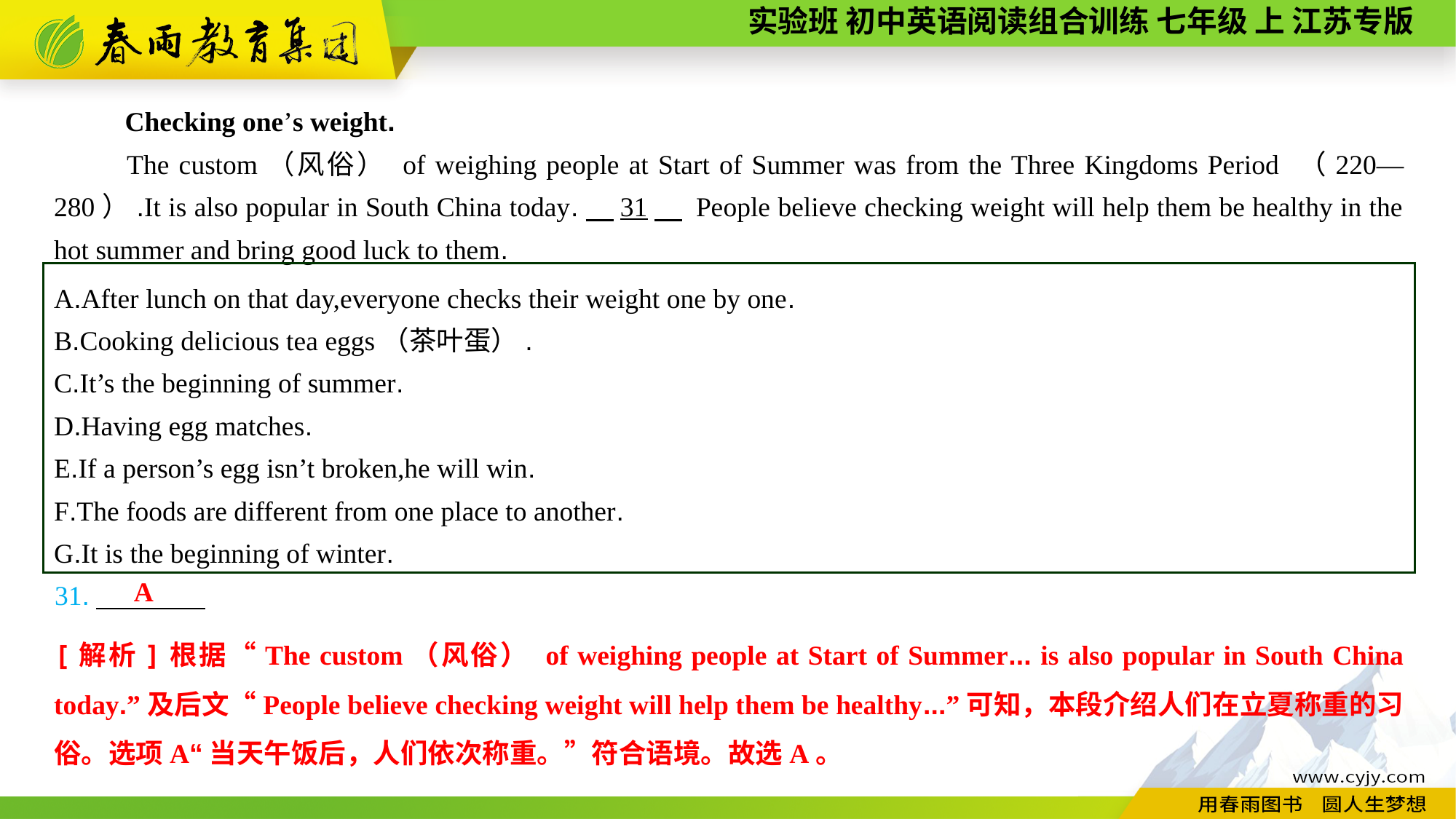

Checking one’s weight.
The custom（风俗） of weighing people at Start of Summer was from the Three Kingdoms Period （220—280）.It is also popular in South China today.　31　 People believe checking weight will help them be healthy in the hot summer and bring good luck to them.

A.After lunch on that day,everyone checks their weight one by one.
B.Cooking delicious tea eggs（茶叶蛋）.
C.It’s the beginning of summer.
D.Having egg matches.
E.If a person’s egg isn’t broken,he will win.
F.The foods are different from one place to another.
G.It is the beginning of winter.
A
31.
[解析]根据“The custom（风俗） of weighing people at Start of Summer... is also popular in South China today.”及后文“People believe checking weight will help them be healthy...”可知，本段介绍人们在立夏称重的习俗。选项A“当天午饭后，人们依次称重。”符合语境。故选A。